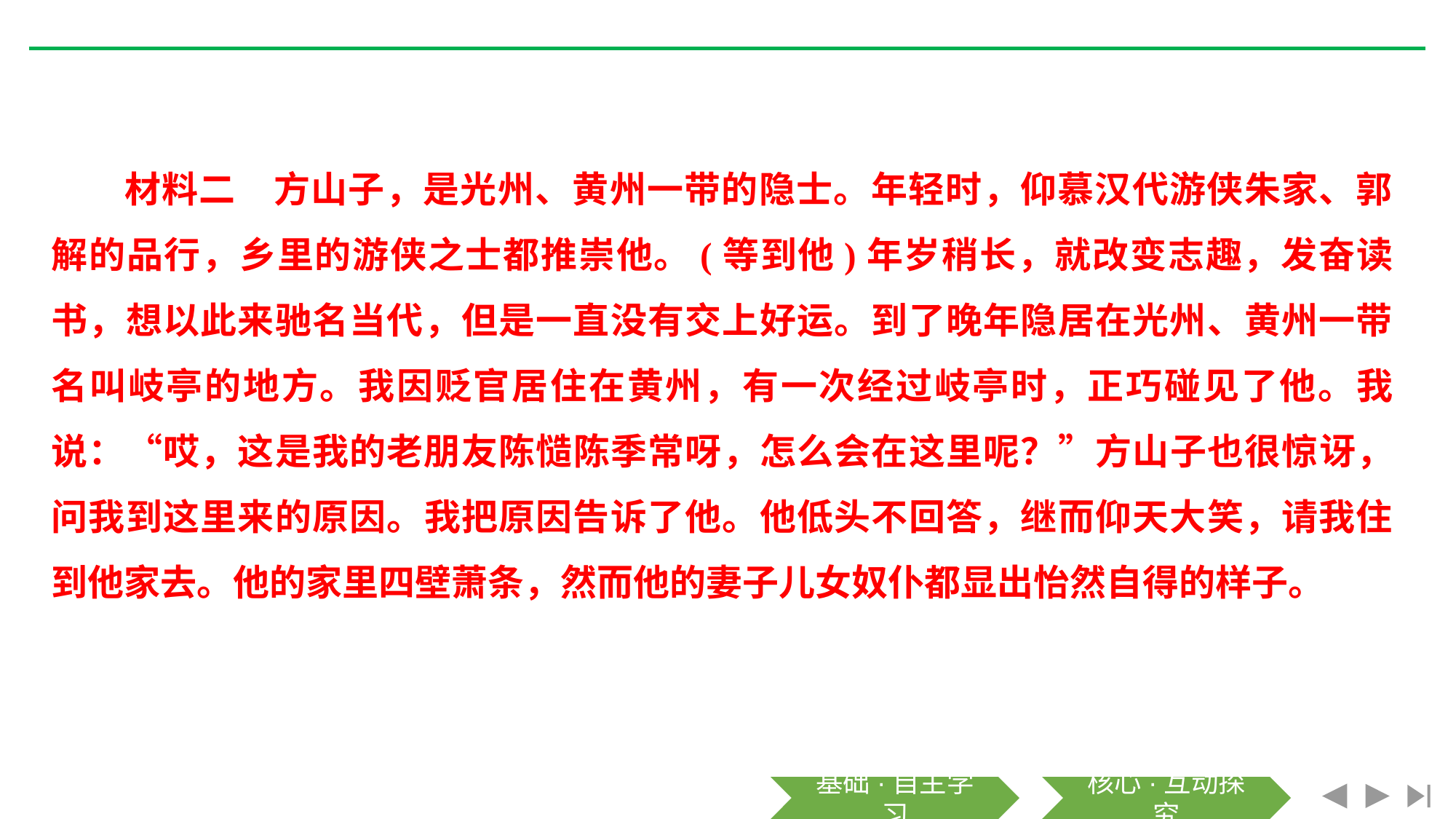

材料二　方山子，是光州、黄州一带的隐士。年轻时，仰慕汉代游侠朱家、郭解的品行，乡里的游侠之士都推崇他。(等到他)年岁稍长，就改变志趣，发奋读书，想以此来驰名当代，但是一直没有交上好运。到了晚年隐居在光州、黄州一带名叫岐亭的地方。我因贬官居住在黄州，有一次经过岐亭时，正巧碰见了他。我说：“哎，这是我的老朋友陈慥陈季常呀，怎么会在这里呢？”方山子也很惊讶，问我到这里来的原因。我把原因告诉了他。他低头不回答，继而仰天大笑，请我住到他家去。他的家里四壁萧条，然而他的妻子儿女奴仆都显出怡然自得的样子。